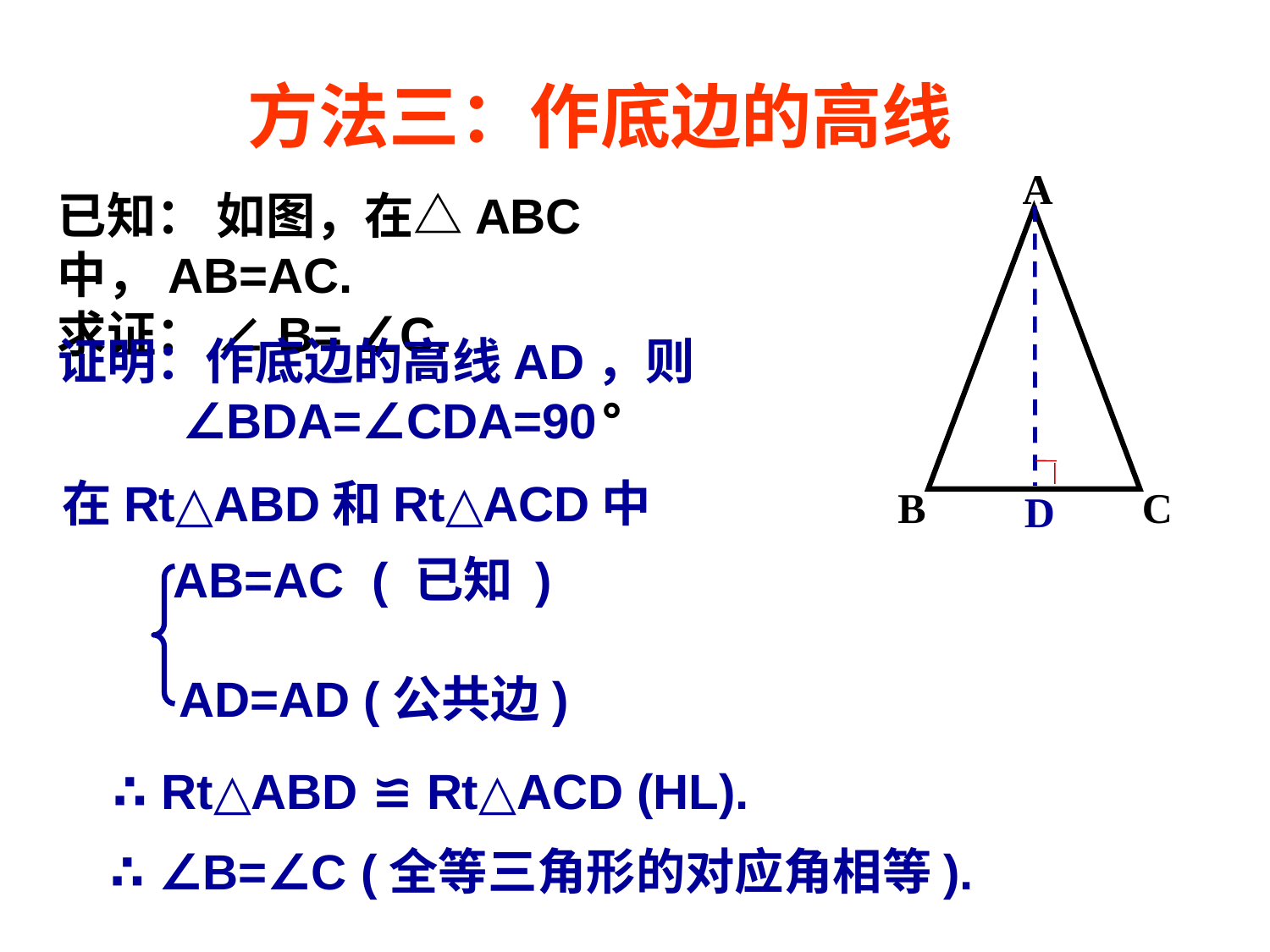

方法三：作底边的高线
A

B
C
已知： 如图，在△ABC中，AB=AC.
求证： ∠B= ∠C.

证明：
 作底边的高线AD，则
∠BDA=∠CDA=90°

在Rt△ABD和Rt△ACD中
D
AB=AC  ( 已知 )

AD=AD (公共边)
∴ Rt△ABD ≌ Rt△ACD (HL).
∴ ∠B=∠C (全等三角形的对应角相等).